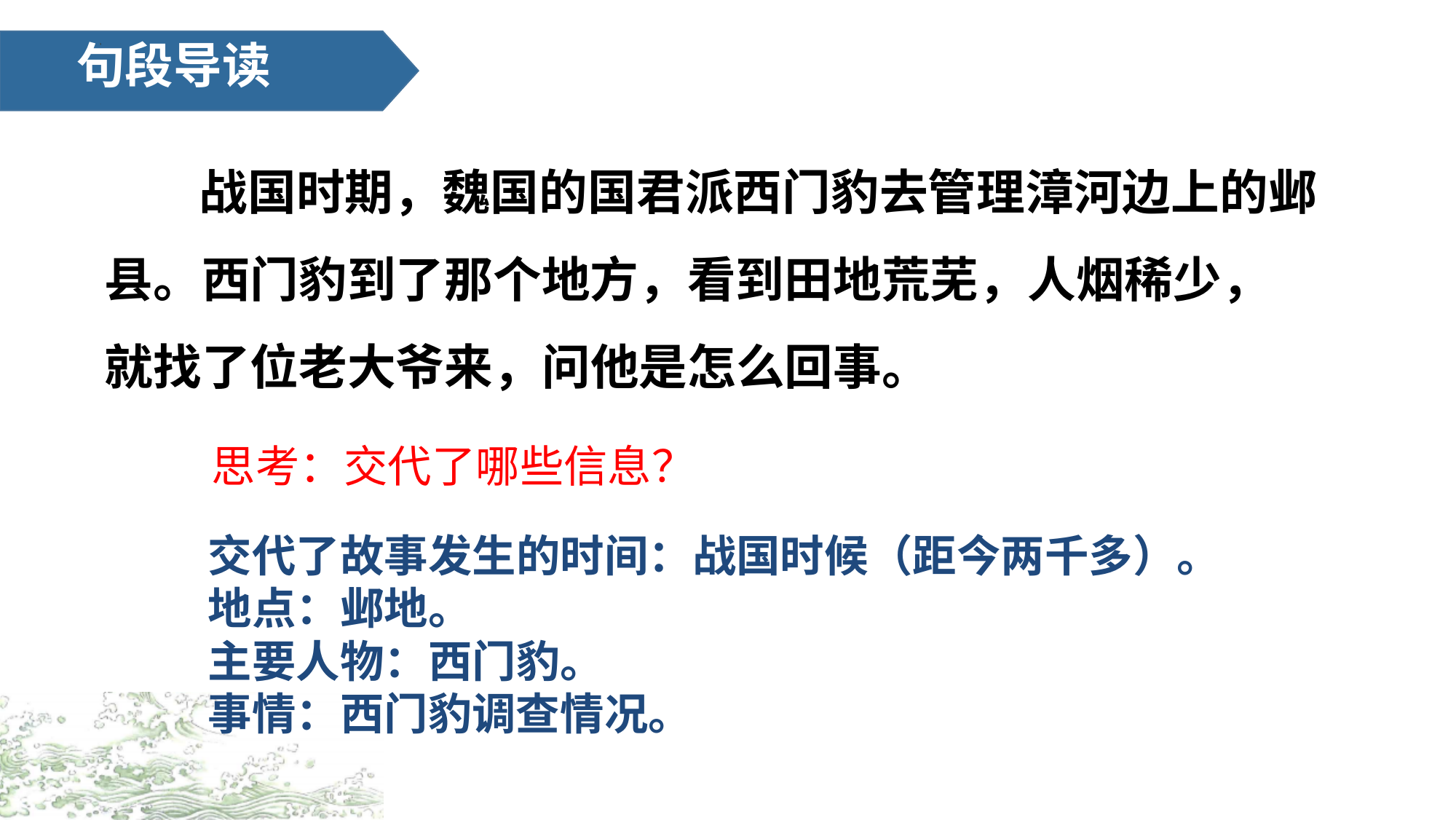

句段导读
战国时期，魏国的国君派西门豹去管理漳河边上的邺县。西门豹到了那个地方，看到田地荒芜，人烟稀少，就找了位老大爷来，问他是怎么回事。
思考：交代了哪些信息？
交代了故事发生的时间：战国时候（距今两千多）。
地点：邺地。
主要人物：西门豹。
事情：西门豹调查情况。